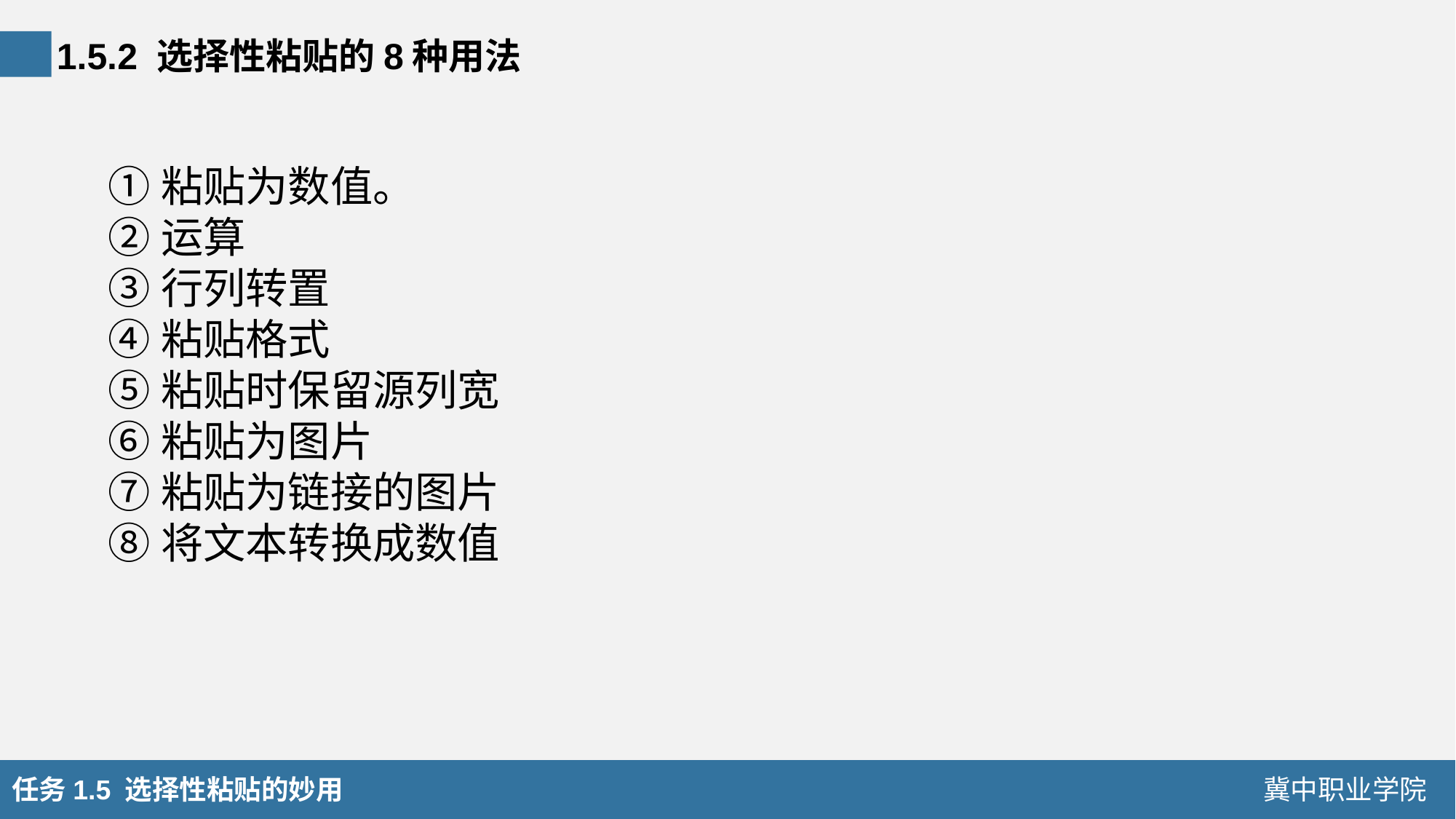

1.5.2 选择性粘贴的8种用法

①粘贴为数值。
②运算
③行列转置
④粘贴格式
⑤粘贴时保留源列宽
⑥粘贴为图片
⑦粘贴为链接的图片
⑧将文本转换成数值

任务1.5 选择性粘贴的妙用
冀中职业学院